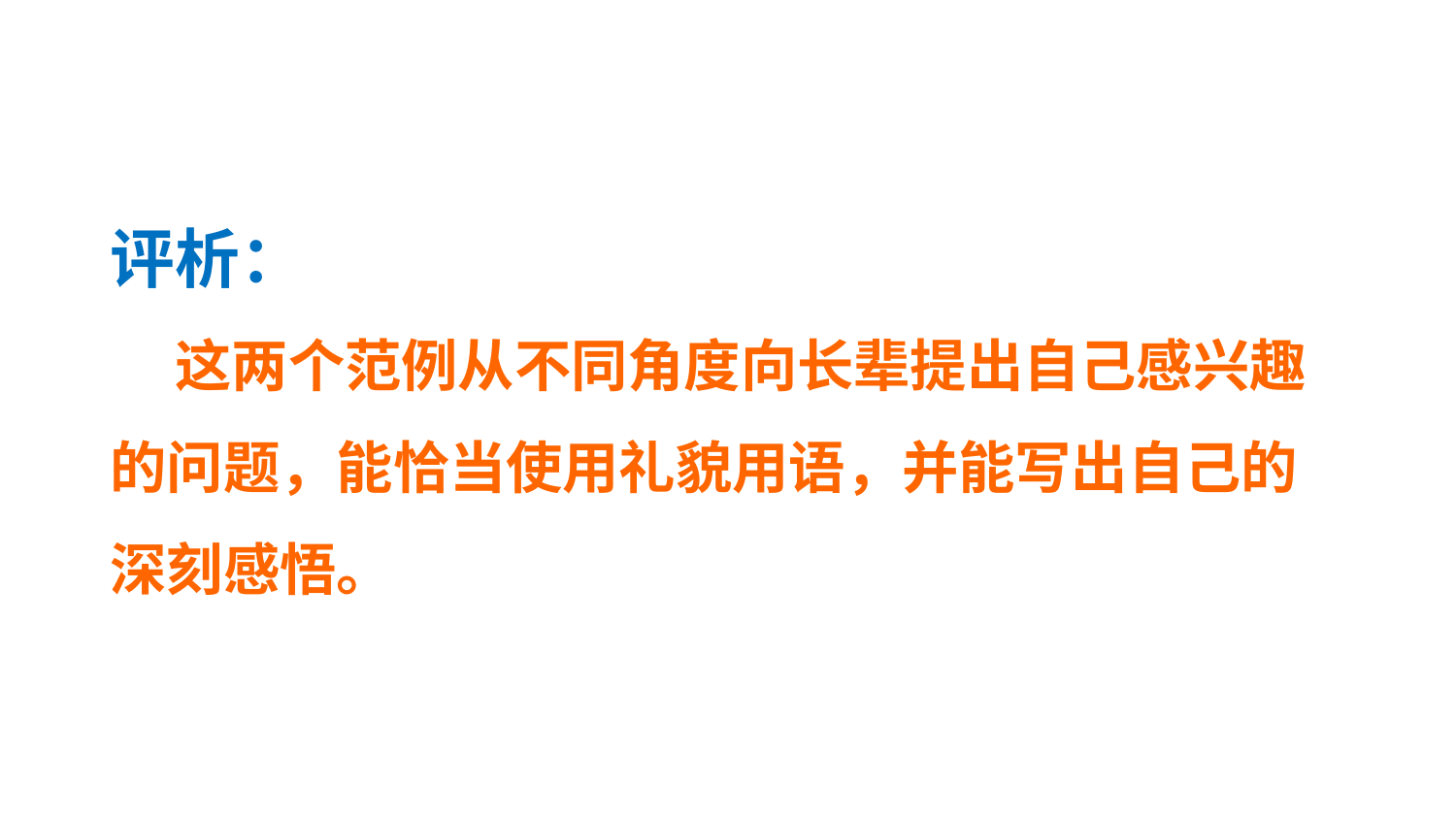

评析：
    这两个范例从不同角度向长辈提出自己感兴趣的问题，能恰当使用礼貌用语，并能写出自己的深刻感悟。